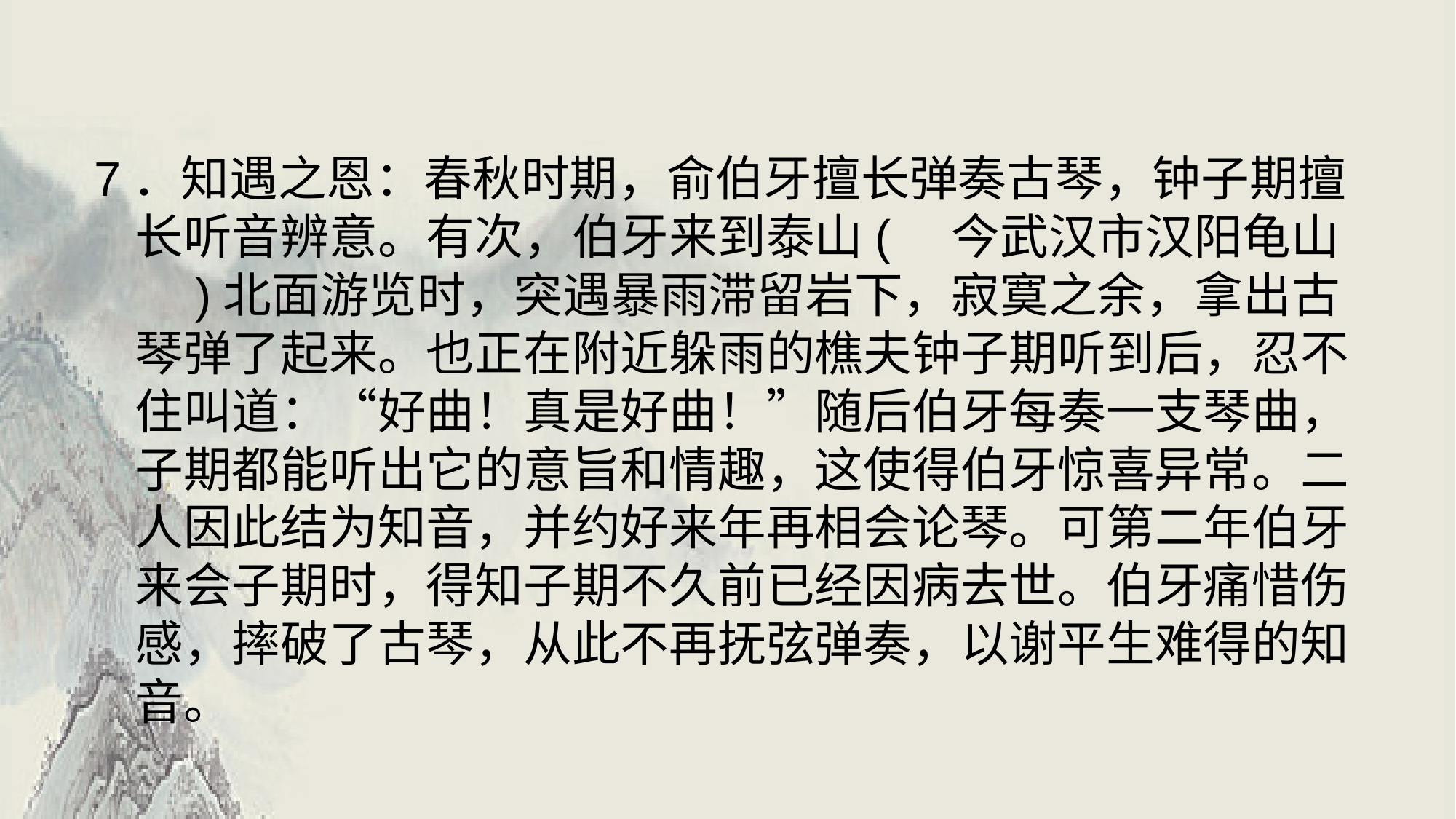

7．知遇之恩：春秋时期，俞伯牙擅长弹奏古琴，钟子期擅长听音辨意。有次，伯牙来到泰山(　今武汉市汉阳龟山　)北面游览时，突遇暴雨滞留岩下，寂寞之余，拿出古琴弹了起来。也正在附近躲雨的樵夫钟子期听到后，忍不住叫道：“好曲！真是好曲！”随后伯牙每奏一支琴曲，子期都能听出它的意旨和情趣，这使得伯牙惊喜异常。二人因此结为知音，并约好来年再相会论琴。可第二年伯牙来会子期时，得知子期不久前已经因病去世。伯牙痛惜伤感，摔破了古琴，从此不再抚弦弹奏，以谢平生难得的知音。